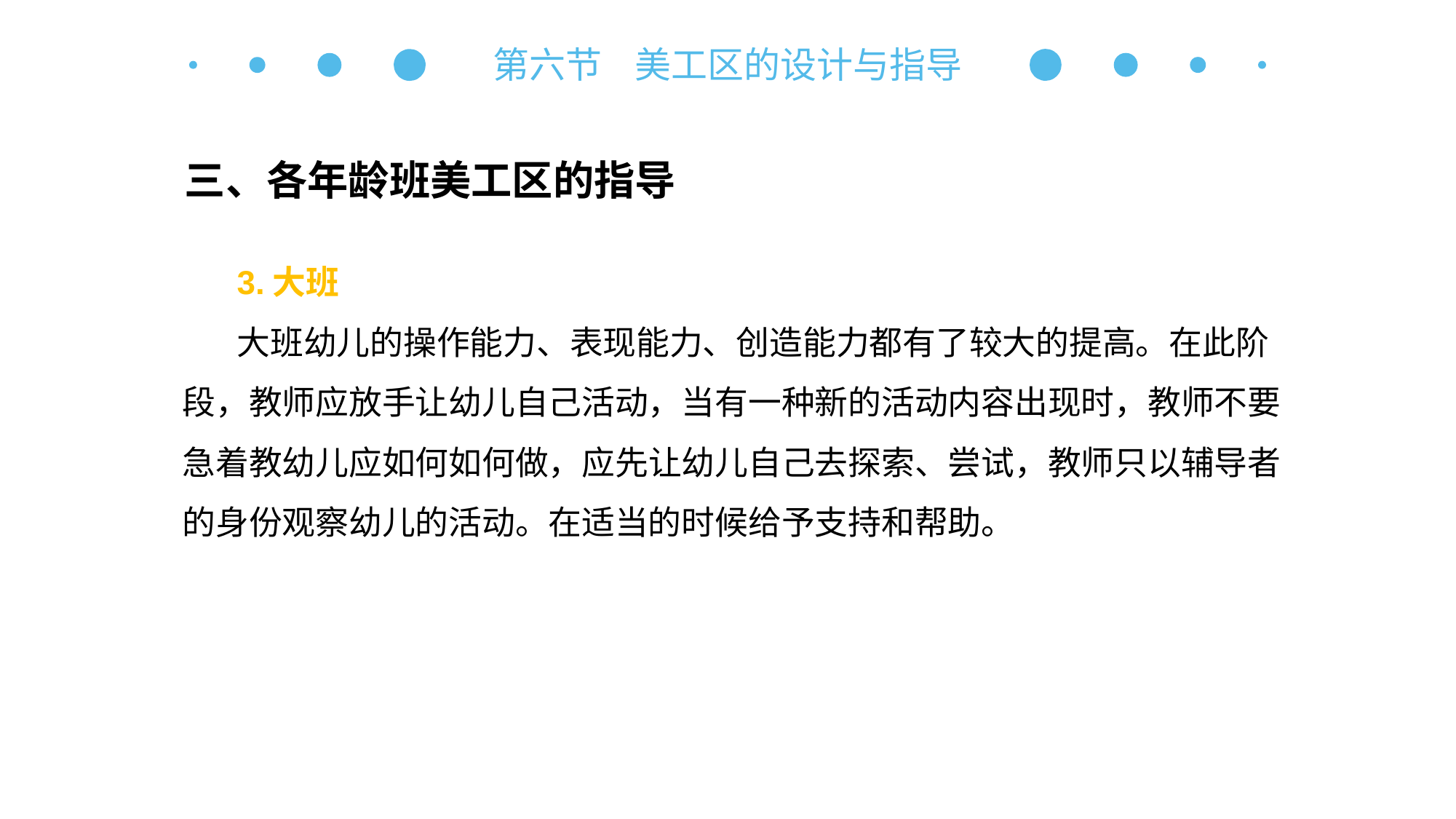

第六节    美工区的设计与指导

三、各年龄班美工区的指导
3.大班
大班幼儿的操作能力、表现能力、创造能力都有了较大的提高。在此阶段，教师应放手让幼儿自己活动，当有一种新的活动内容出现时，教师不要急着教幼儿应如何如何做，应先让幼儿自己去探索、尝试，教师只以辅导者的身份观察幼儿的活动。在适当的时候给予支持和帮助。